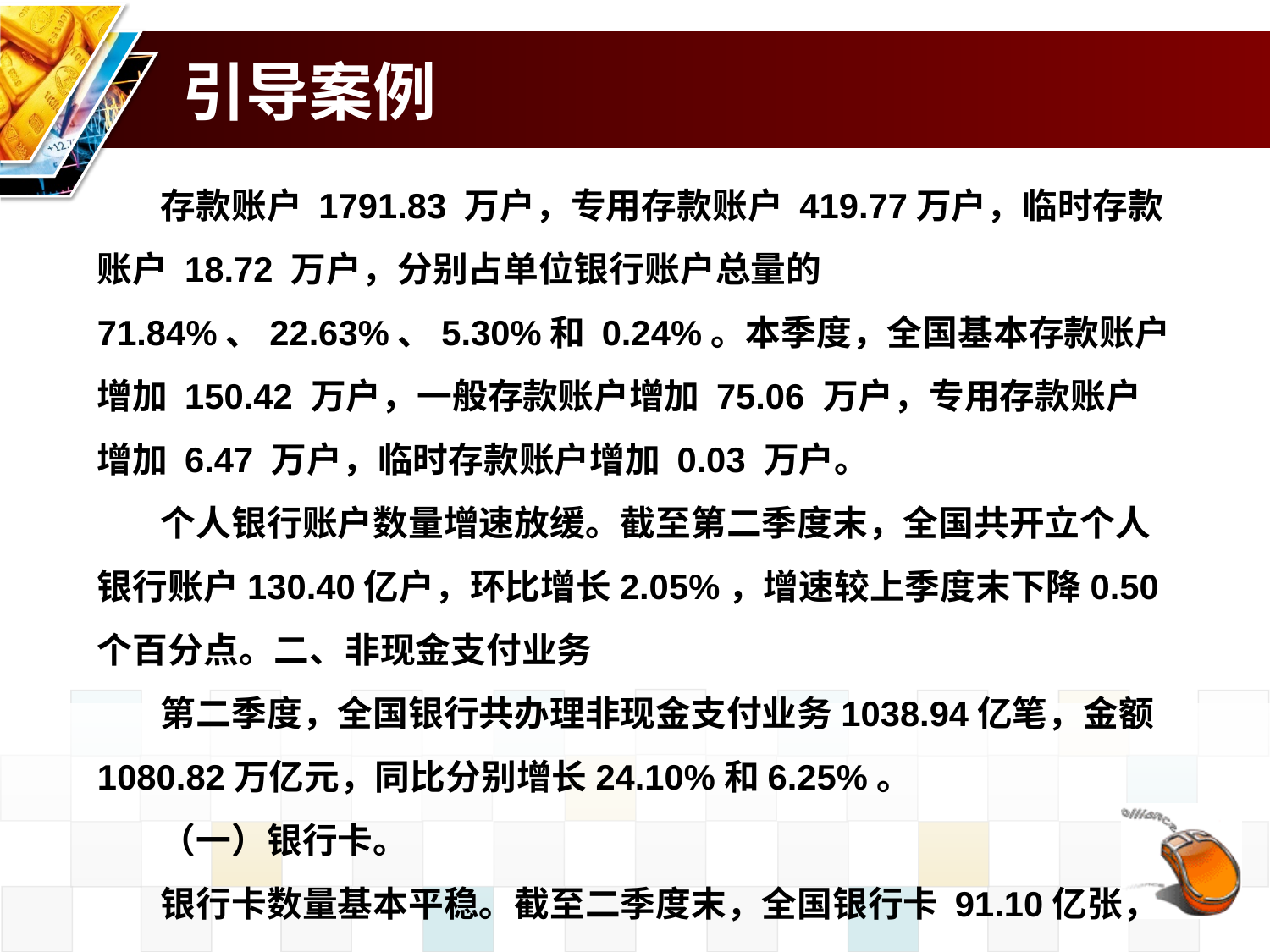

# 引导案例
存款账户 1791.83 万户，专用存款账户 419.77万户，临时存款账户 18.72 万户，分别占单位银行账户总量的 71.84%、22.63%、5.30%和 0.24%。本季度，全国基本存款账户增加 150.42 万户，一般存款账户增加 75.06 万户，专用存款账户增加 6.47 万户，临时存款账户增加 0.03 万户。
个人银行账户数量增速放缓。截至第二季度末，全国共开立个人银行账户130.40亿户，环比增长2.05%，增速较上季度末下降0.50个百分点。二、非现金支付业务
第二季度，全国银行共办理非现金支付业务1038.94亿笔，金额1080.82万亿元，同比分别增长24.10%和6.25%。
（一）银行卡。
银行卡数量基本平稳。截至二季度末，全国银行卡 91.10亿张，